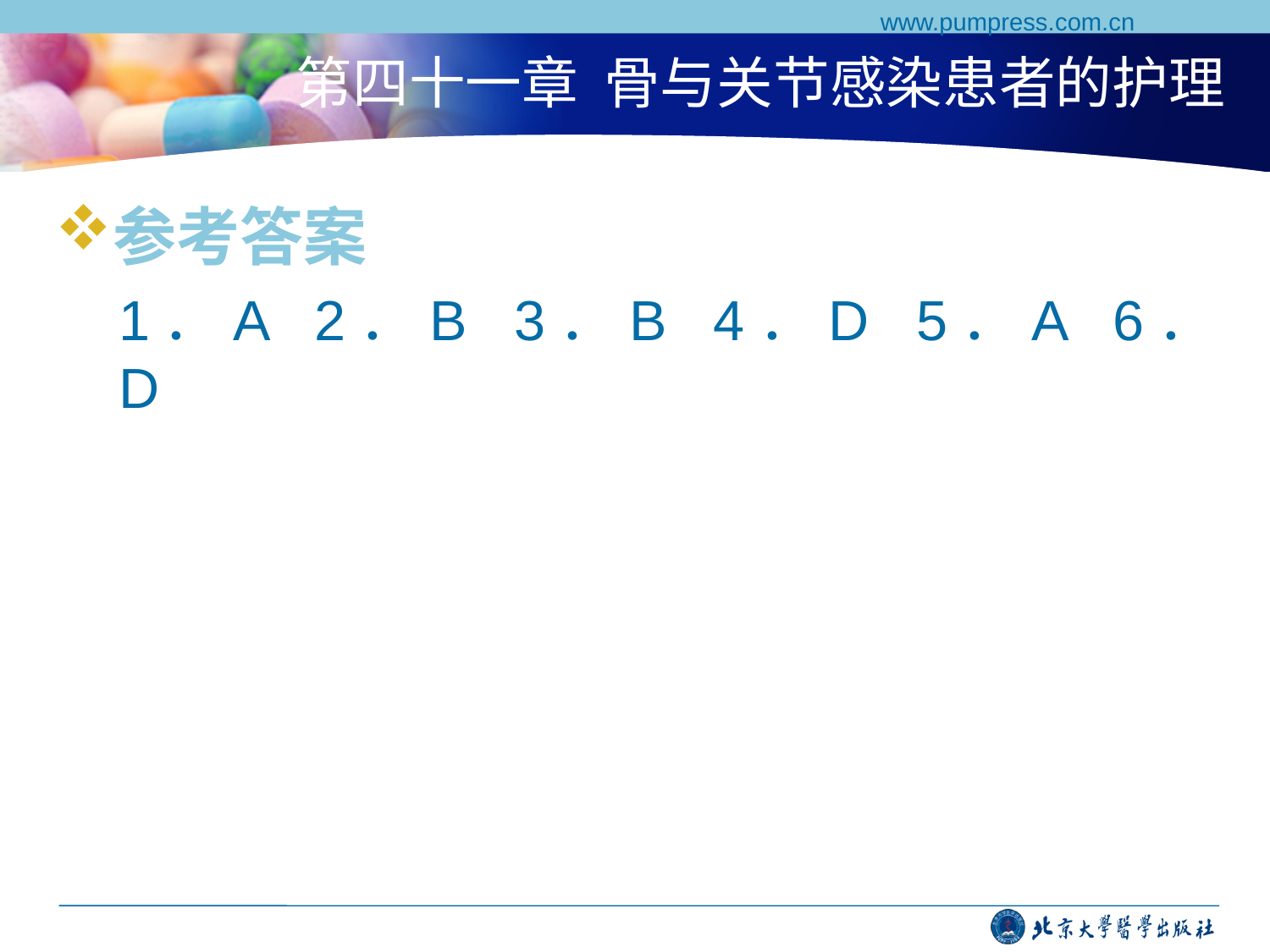

www.pumpress.com.cn
# 第四十一章  骨与关节感染患者的护理
参考答案
1．A   2．B   3．B   4．D   5．A   6．D